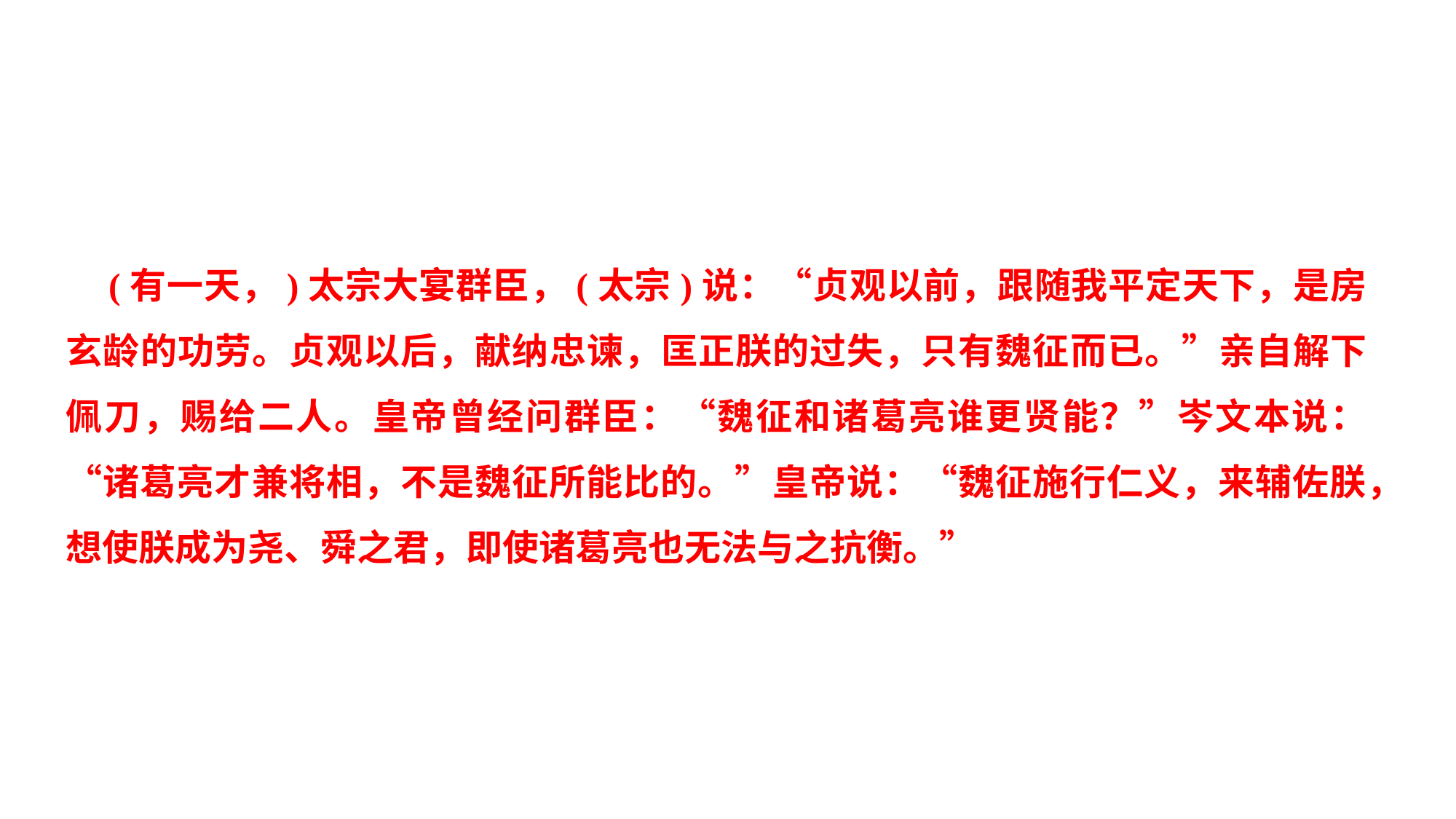

(有一天，)太宗大宴群臣，(太宗)说：“贞观以前，跟随我平定天下，是房玄龄的功劳。贞观以后，献纳忠谏，匡正朕的过失，只有魏征而已。”亲自解下佩刀，赐给二人。皇帝曾经问群臣：“魏征和诸葛亮谁更贤能？”岑文本说：“诸葛亮才兼将相，不是魏征所能比的。”皇帝说：“魏征施行仁义，来辅佐朕，想使朕成为尧、舜之君，即使诸葛亮也无法与之抗衡。”